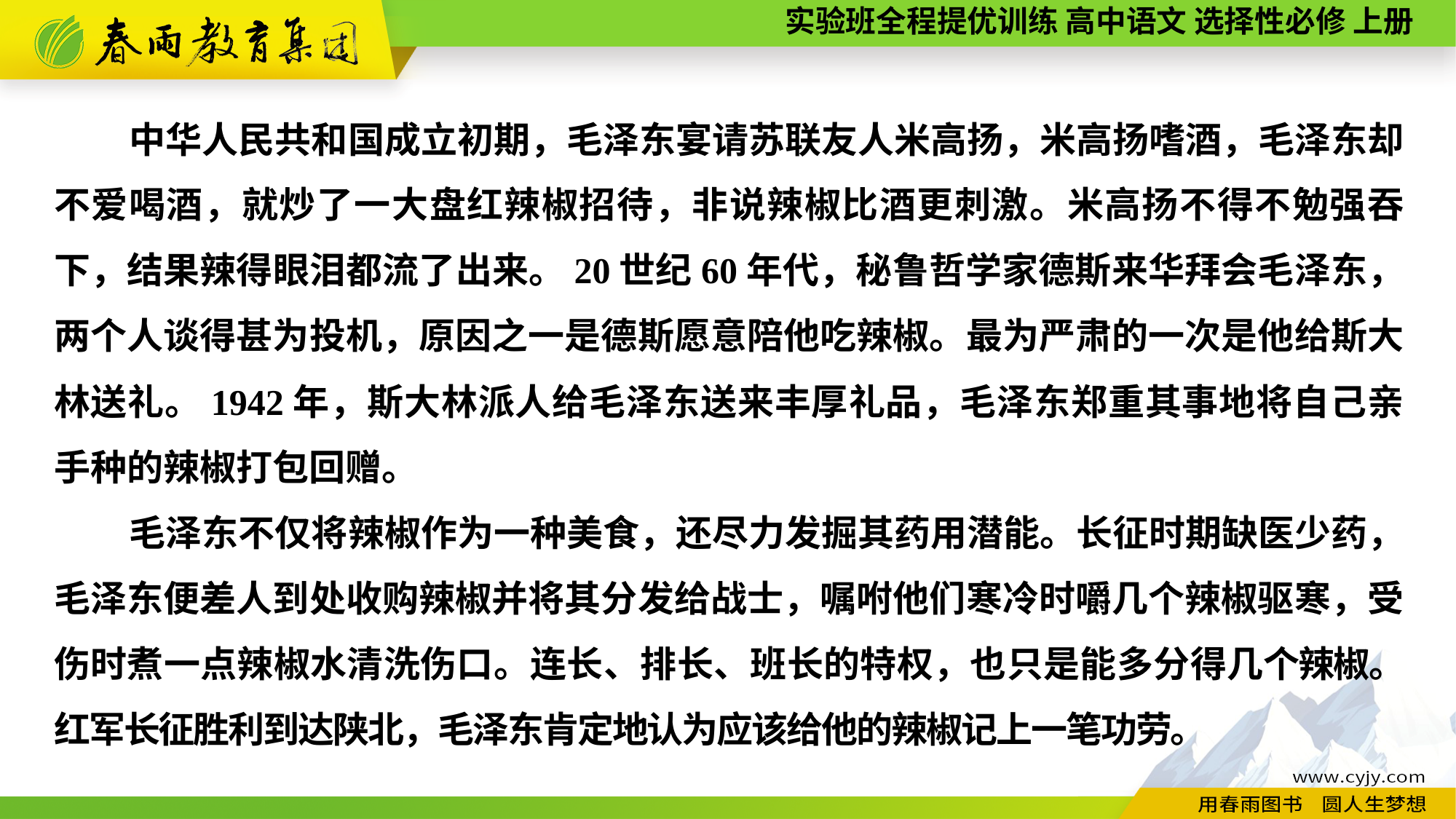

中华人民共和国成立初期，毛泽东宴请苏联友人米高扬，米高扬嗜酒，毛泽东却不爱喝酒，就炒了一大盘红辣椒招待，非说辣椒比酒更刺激。米高扬不得不勉强吞下，结果辣得眼泪都流了出来。20世纪60年代，秘鲁哲学家德斯来华拜会毛泽东，两个人谈得甚为投机，原因之一是德斯愿意陪他吃辣椒。最为严肃的一次是他给斯大林送礼。1942年，斯大林派人给毛泽东送来丰厚礼品，毛泽东郑重其事地将自己亲手种的辣椒打包回赠。
毛泽东不仅将辣椒作为一种美食，还尽力发掘其药用潜能。长征时期缺医少药，毛泽东便差人到处收购辣椒并将其分发给战士，嘱咐他们寒冷时嚼几个辣椒驱寒，受伤时煮一点辣椒水清洗伤口。连长、排长、班长的特权，也只是能多分得几个辣椒。红军长征胜利到达陕北，毛泽东肯定地认为应该给他的辣椒记上一笔功劳。